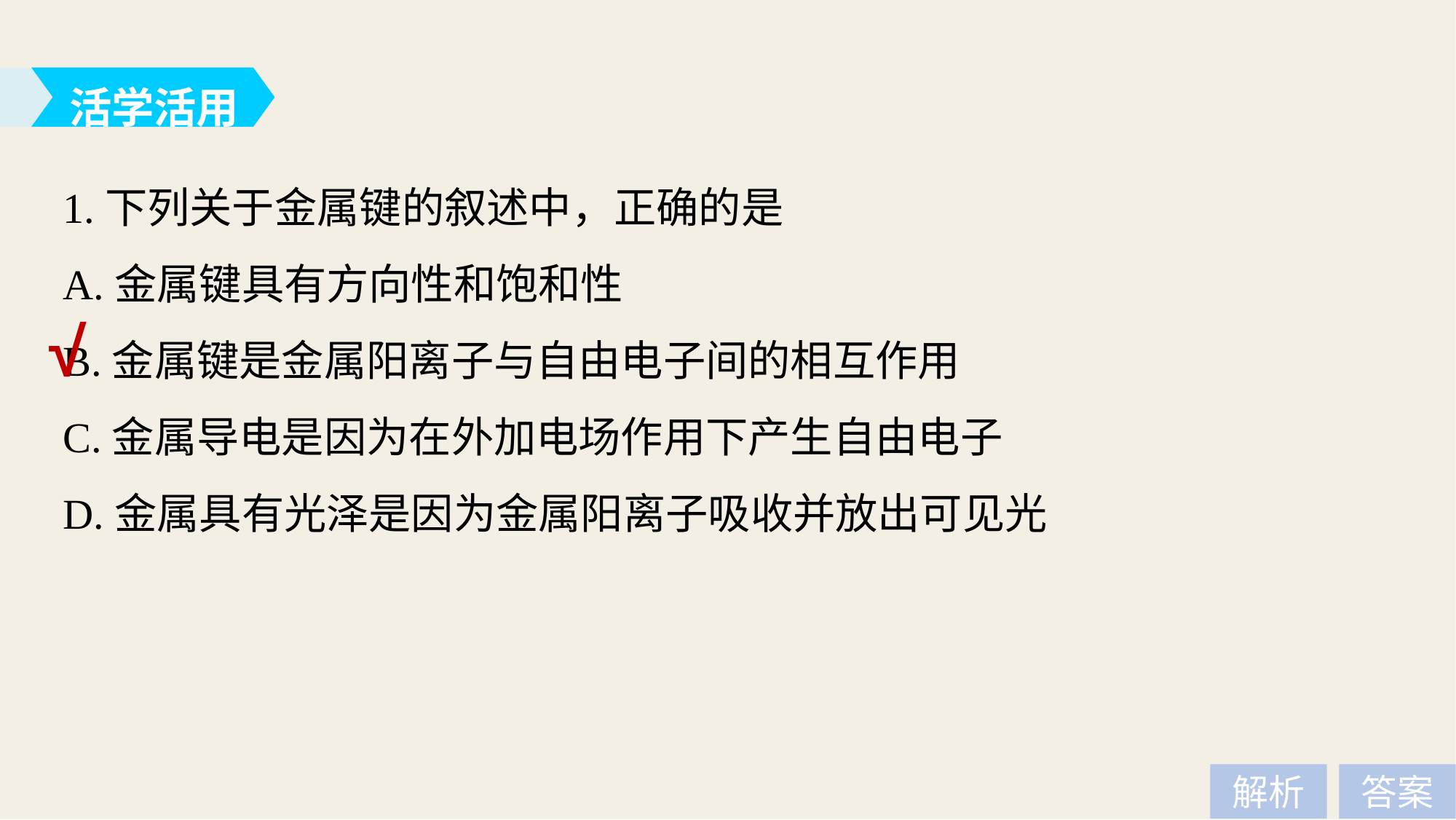

活学活用

1.下列关于金属键的叙述中，正确的是
A.金属键具有方向性和饱和性
B.金属键是金属阳离子与自由电子间的相互作用
C.金属导电是因为在外加电场作用下产生自由电子
D.金属具有光泽是因为金属阳离子吸收并放出可见光
√
解析
答案